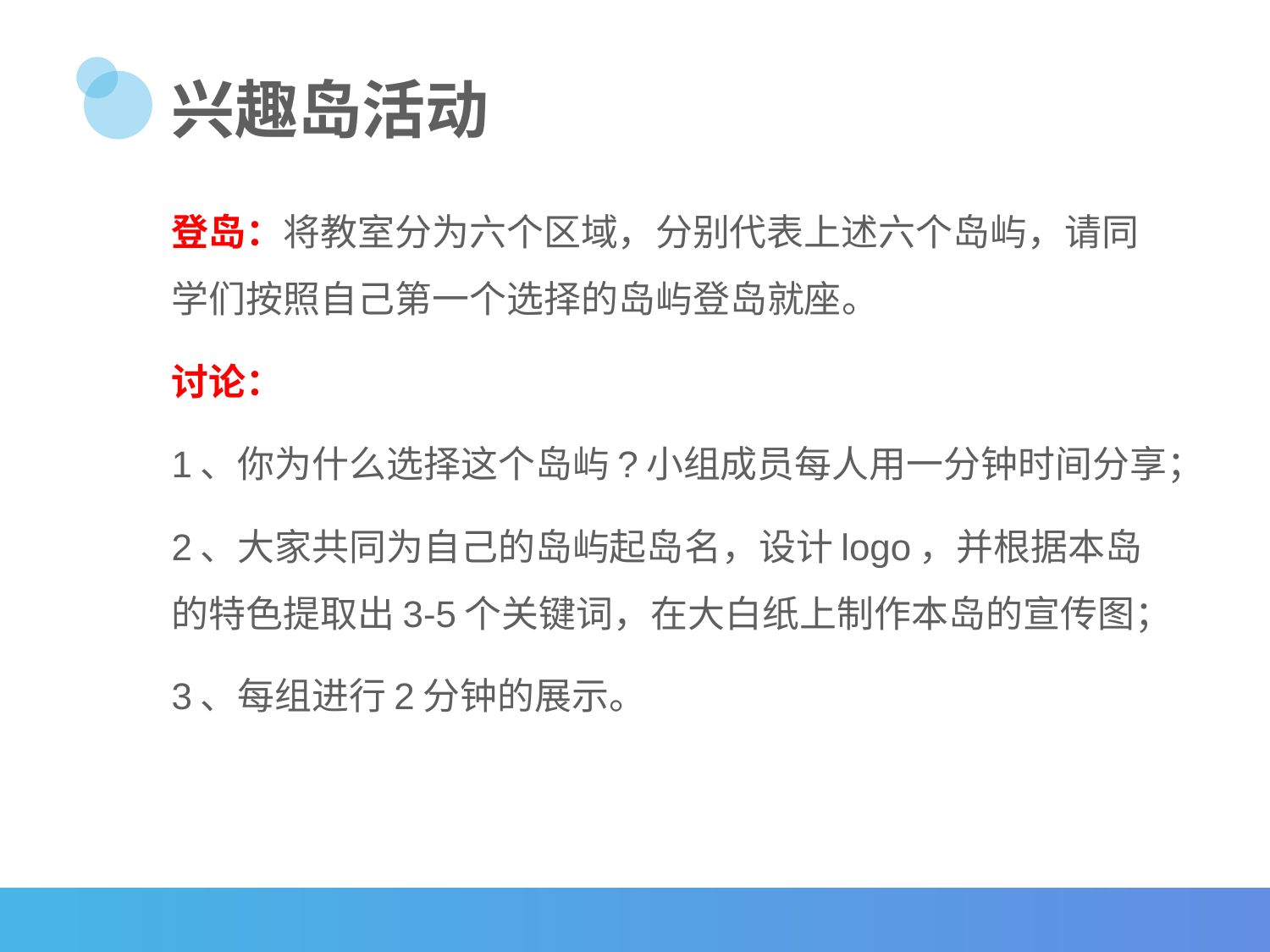

兴趣岛活动
登岛：将教室分为六个区域，分别代表上述六个岛屿，请同学们按照自己第一个选择的岛屿登岛就座。
讨论：
1、你为什么选择这个岛屿?小组成员每人用一分钟时间分享；
2、大家共同为自己的岛屿起岛名，设计logo，并根据本岛的特色提取出3-5个关键词，在大白纸上制作本岛的宣传图；
3、每组进行2分钟的展示。